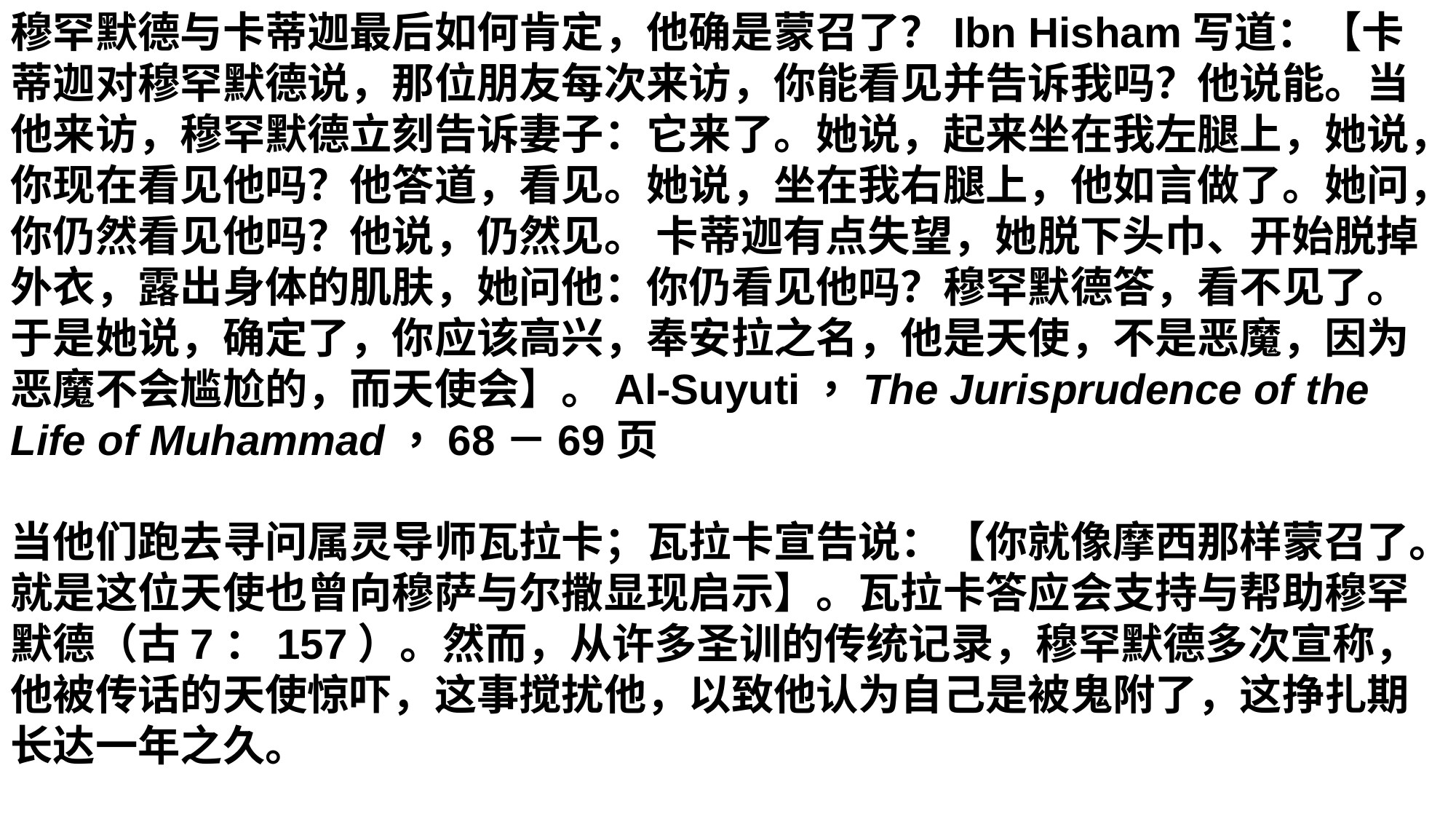

穆罕默德与卡蒂迦最后如何肯定，他确是蒙召了？Ibn Hisham写道：【卡蒂迦对穆罕默德说，那位朋友每次来访，你能看见并告诉我吗？他说能。当他来访，穆罕默德立刻告诉妻子：它来了。她说，起来坐在我左腿上，她说，你现在看见他吗？他答道，看见。她说，坐在我右腿上，他如言做了。她问，你仍然看见他吗？他说，仍然见。 卡蒂迦有点失望，她脱下头巾、开始脱掉外衣，露出身体的肌肤，她问他：你仍看见他吗？穆罕默德答，看不见了。于是她说，确定了，你应该高兴，奉安拉之名，他是天使，不是恶魔，因为恶魔不会尴尬的，而天使会】。Al-Suyuti，The Jurisprudence of the Life of Muhammad，68－69页

当他们跑去寻问属灵导师瓦拉卡；瓦拉卡宣告说：【你就像摩西那样蒙召了。就是这位天使也曾向穆萨与尔撒显现启示】。瓦拉卡答应会支持与帮助穆罕默德（古7：157）。然而，从许多圣训的传统记录，穆罕默德多次宣称，他被传话的天使惊吓，这事搅扰他，以致他认为自己是被鬼附了，这挣扎期长达一年之久。